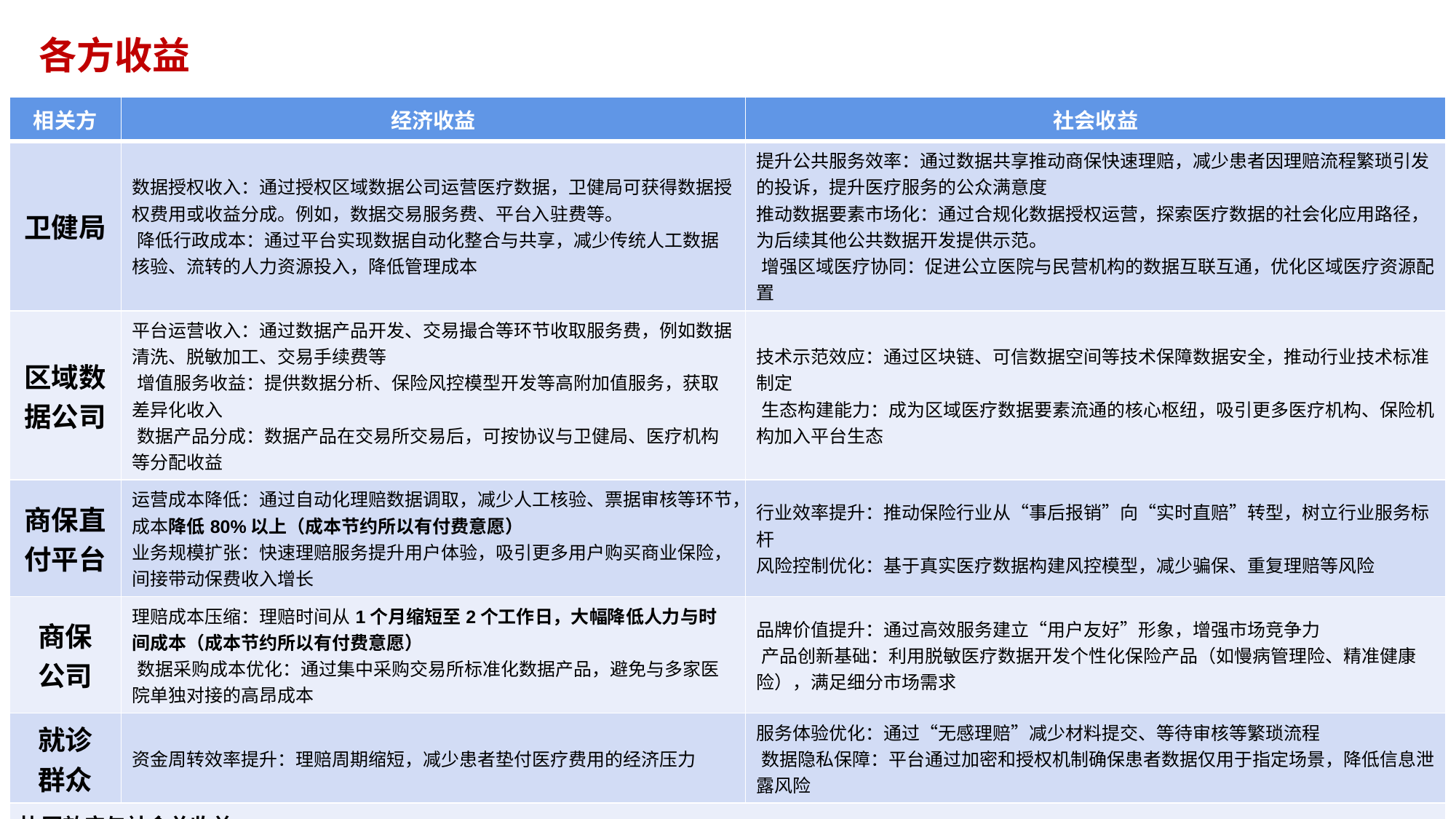

各方收益
| 相关方 | 经济收益 | 社会收益 |
| --- | --- | --- |
| 卫健局 | 数据授权收入​​：通过授权区域数据公司运营医疗数据，卫健局可获得数据授权费用或收益分成。例如，数据交易服务费、平台入驻费等。 ​​降低行政成本​​：通过平台实现数据自动化整合与共享，减少传统人工数据核验、流转的人力资源投入，降低管理成本 | 提升公共服务效率​​：通过数据共享推动商保快速理赔，减少患者因理赔流程繁琐引发的投诉，提升医疗服务的公众满意度​​ 推动数据要素市场化​​：通过合规化数据授权运营，探索医疗数据的社会化应用路径，为后续其他公共数据开发提供示范。 ​​增强区域医疗协同​​：促进公立医院与民营机构的数据互联互通，优化区域医疗资源配置 |
| 区域数据公司 | 平台运营收入​​：通过数据产品开发、交易撮合等环节收取服务费，例如数据清洗、脱敏加工、交易手续费等 ​​增值服务收益​​：提供数据分析、保险风控模型开发等高附加值服务，获取差异化收入 ​​数据产品分成​​：数据产品在交易所交易后，可按协议与卫健局、医疗机构等分配收益 | 技术示范效应​​：通过区块链、可信数据空间等技术保障数据安全，推动行业技术标准制定 ​​生态构建能力​​：成为区域医疗数据要素流通的核心枢纽，吸引更多医疗机构、保险机构加入平台生态 |
| 商保直付平台 | 运营成本降低​​：通过自动化理赔数据调取，减少人工核验、票据审核等环节，成本降低80%以上​​（成本节约所以有付费意愿） 业务规模扩张​​：快速理赔服务提升用户体验，吸引更多用户购买商业保险，间接带动保费收入增长 | 行业效率提升​​：推动保险行业从“事后报销”向“实时直赔”转型，树立行业服务标杆​​ 风险控制优化​​：基于真实医疗数据构建风控模型，减少骗保、重复理赔等风险 |
| 商保 公司 | 理赔成本压缩​​：理赔时间从1个月缩短至2个工作日，大幅降低人力与时间成本（成本节约所以有付费意愿） ​​数据采购成本优化​​：通过集中采购交易所标准化数据产品，避免与多家医院单独对接的高昂成本 | 品牌价值提升​​：通过高效服务建立“用户友好”形象，增强市场竞争力 ​​产品创新基础​​：利用脱敏医疗数据开发个性化保险产品（如慢病管理险、精准健康险），满足细分市场需求 |
| 就诊 群众 | 资金周转效率提升​​：理赔周期缩短，减少患者垫付医疗费用的经济压力 | 服务体验优化​​：通过“无感理赔”减少材料提交、等待审核等繁琐流程 ​​数据隐私保障​​：平台通过加密和授权机制确保患者数据仅用于指定场景，降低信息泄露风险 |
| 协同效应与社会总收益: ​​数据要素乘数效应​​：医疗数据通过授权运营实现跨领域流通，带动保险、医疗、科技等多产业协同发展 ​​社会信任度提升​​：合规透明的数据交易机制增强公众对数据共享的信任，公共数据利用的突破口，为后续智慧医疗、健康管理等场景扩展奠定基础、打造样板 |  |  |